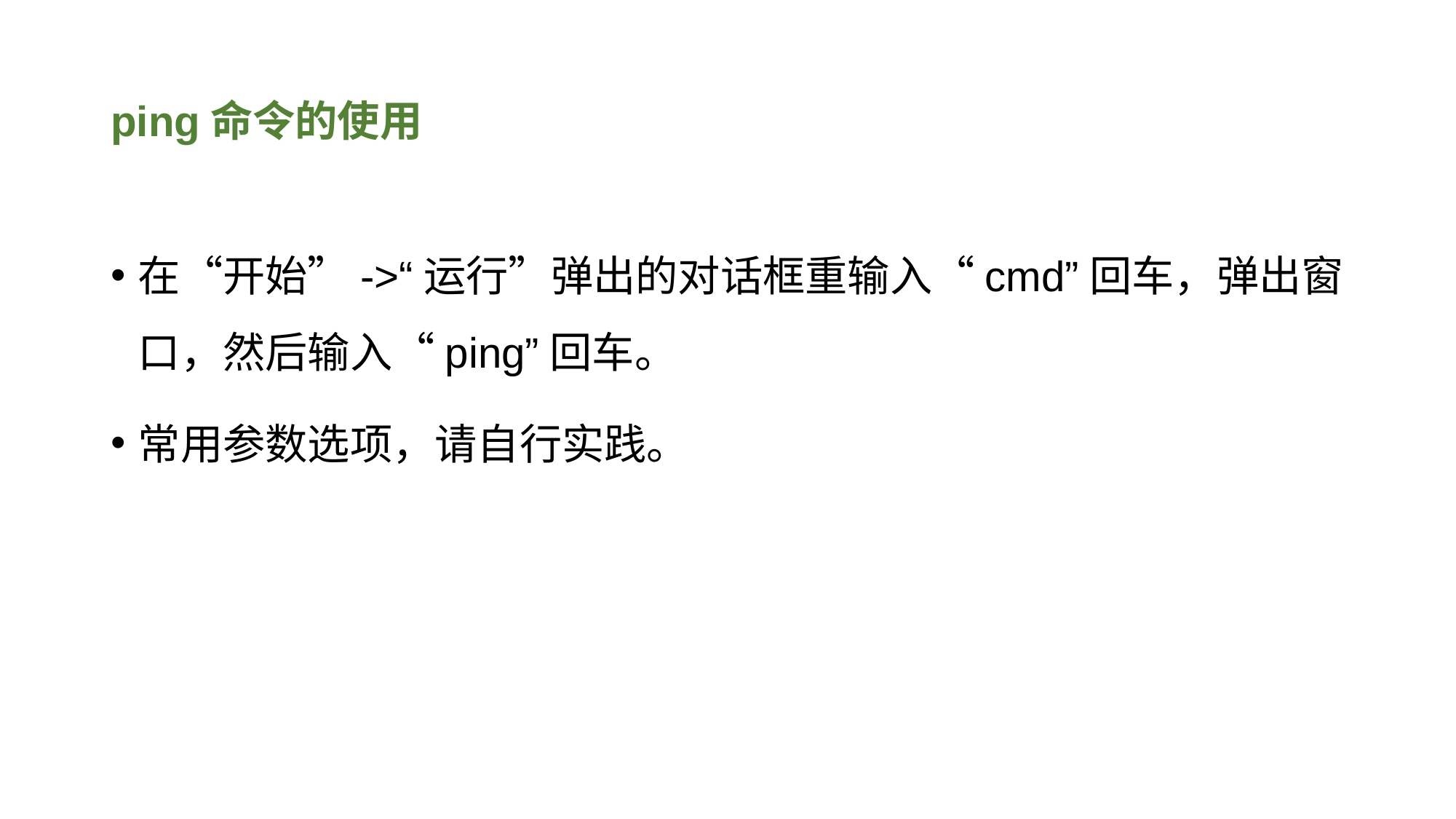

# ping命令的使用
在“开始”->“运行”弹出的对话框重输入“cmd”回车，弹出窗口，然后输入“ping”回车。
常用参数选项，请自行实践。